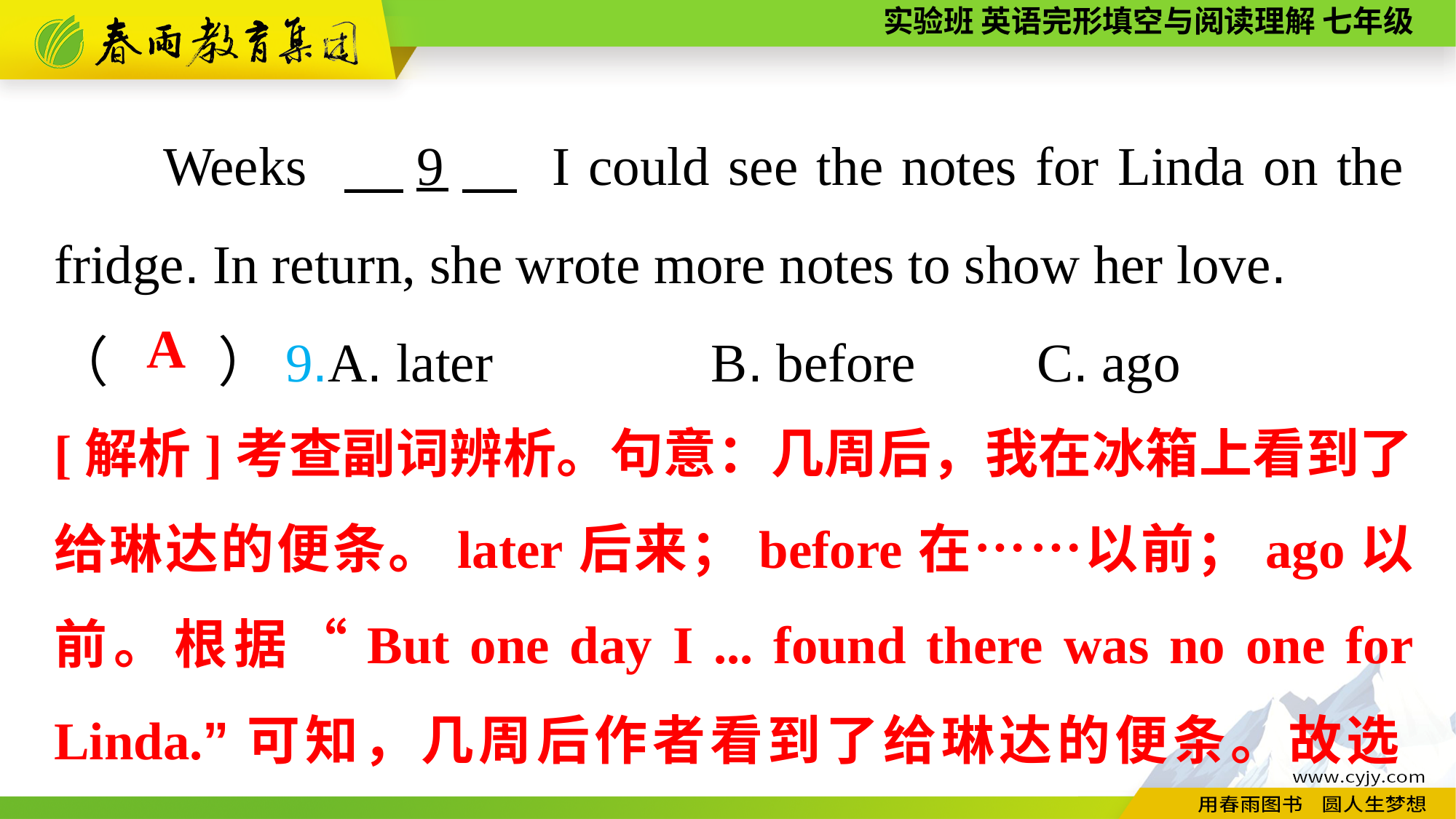

Weeks 　9　 I could see the notes for Linda on the fridge. In return, she wrote more notes to show her love.
（　　）9.A. later                B. before		C. ago
A
[解析]考查副词辨析。句意：几周后，我在冰箱上看到了给琳达的便条。later后来；before在……以前；ago以前。根据“But one day I ... found there was no one for Linda.”可知，几周后作者看到了给琳达的便条。故选A。